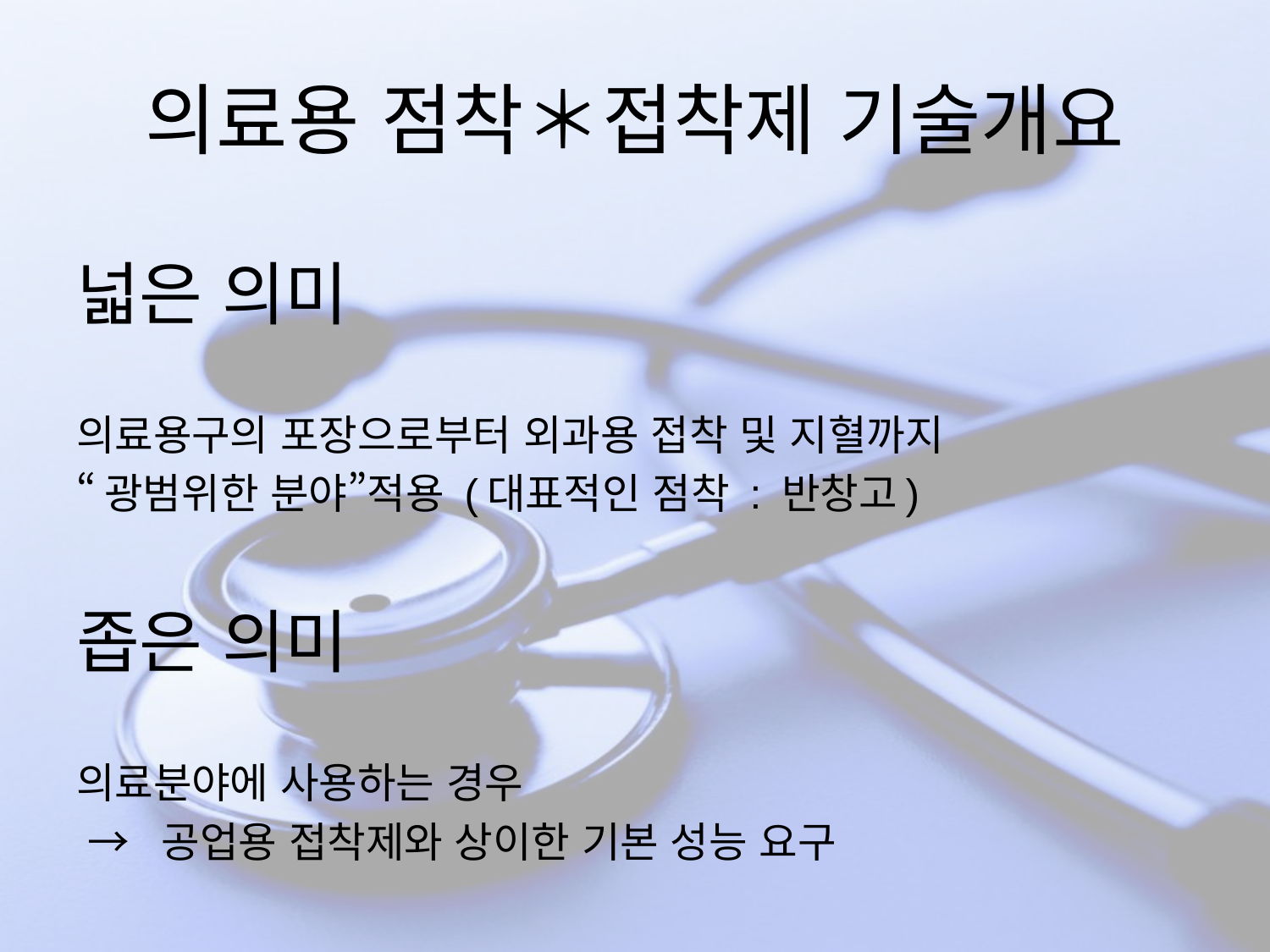

# 의료용 점착＊접착제 기술개요
넓은 의미

의료용구의 포장으로부터 외과용 접착 및 지혈까지
“광범위한 분야”적용 (대표적인 점착 : 반창고)

좁은 의미

의료분야에 사용하는 경우
 →  공업용 접착제와 상이한 기본 성능 요구